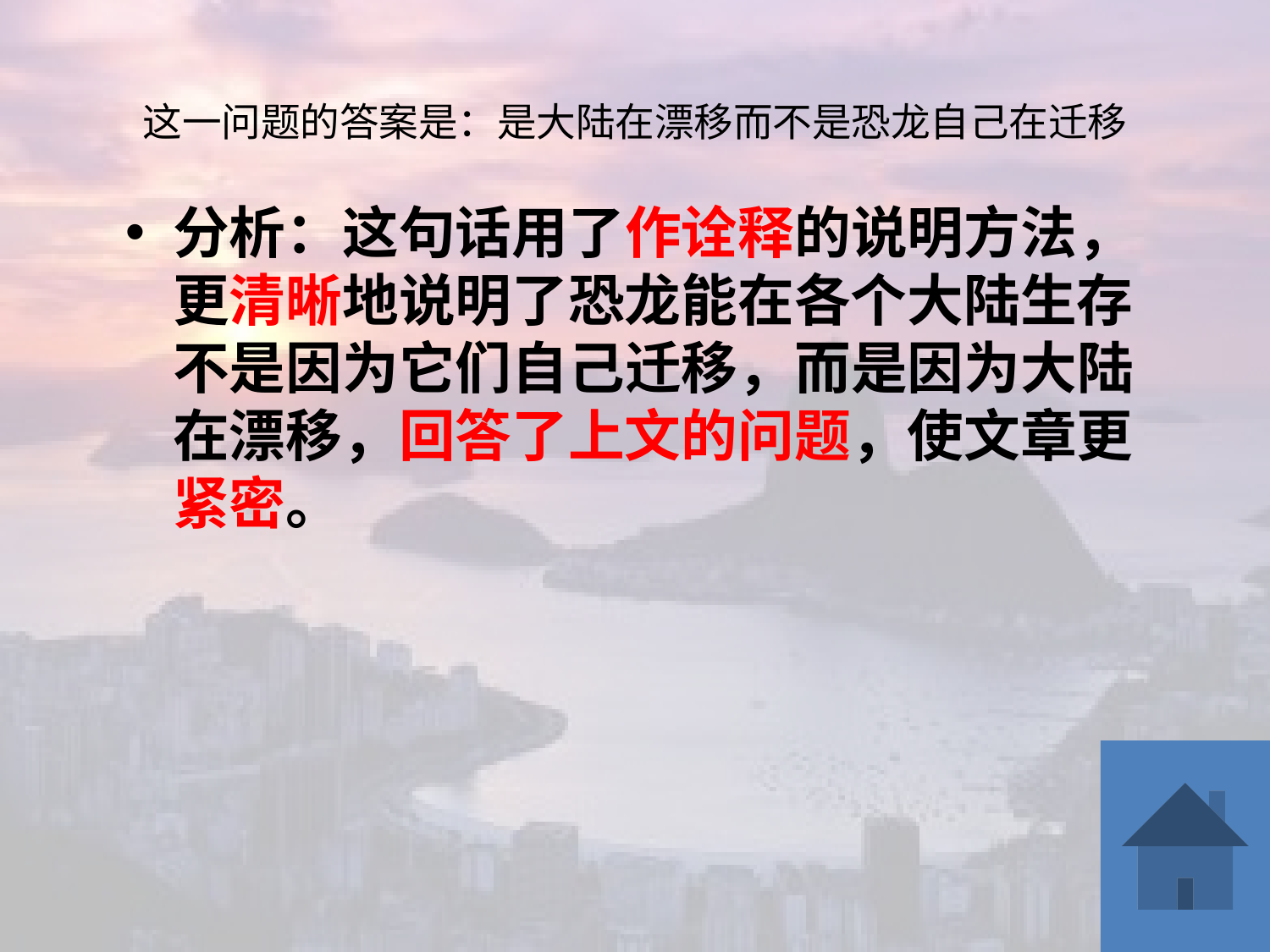

# 这一问题的答案是：是大陆在漂移而不是恐龙自己在迁移
分析：这句话用了作诠释的说明方法，更清晰地说明了恐龙能在各个大陆生存不是因为它们自己迁移，而是因为大陆在漂移，回答了上文的问题，使文章更紧密。